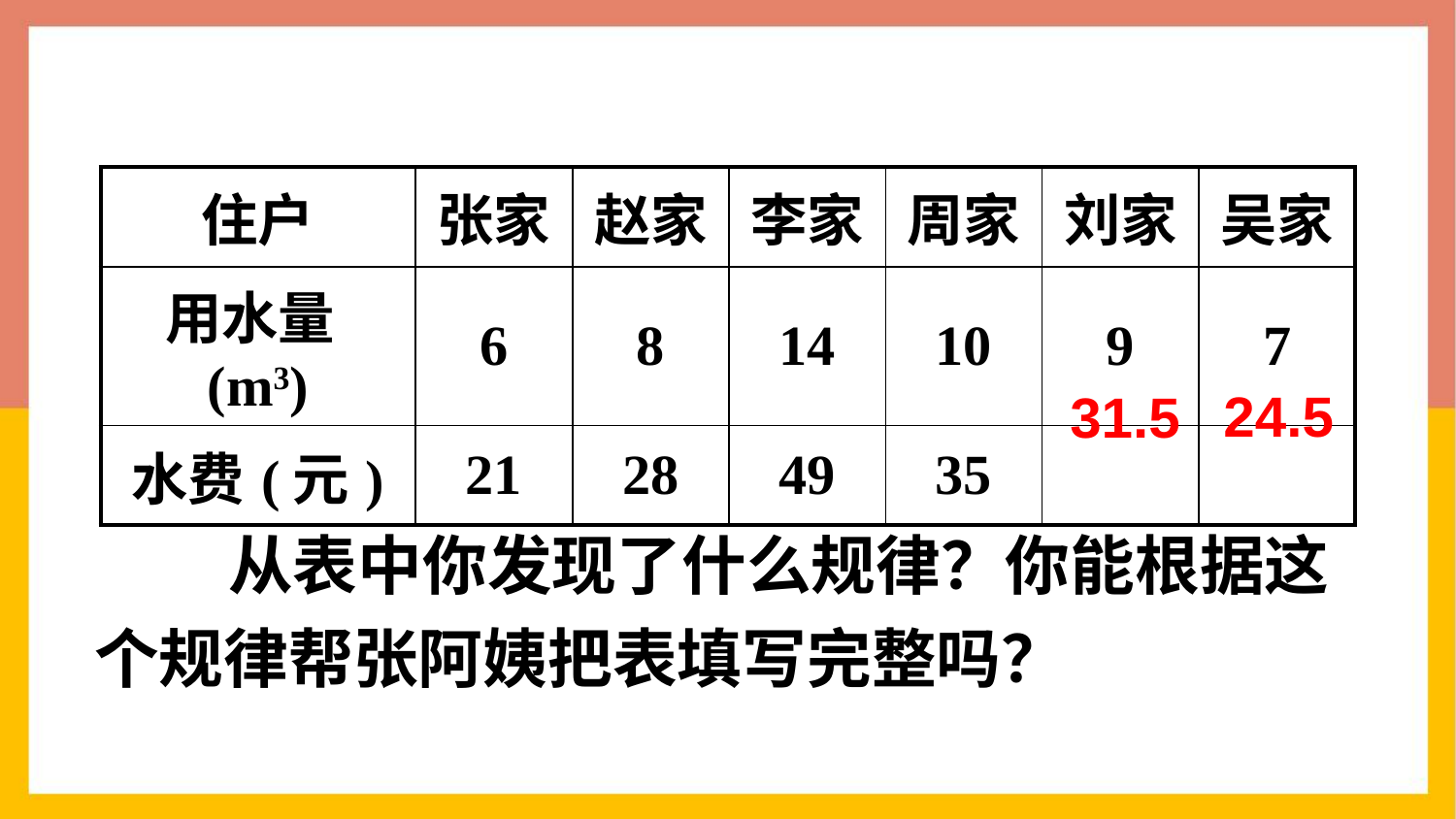

| 住户 | 张家 | 赵家 | 李家 | 周家 | 刘家 | 吴家 |
| --- | --- | --- | --- | --- | --- | --- |
| 用水量(m3) | 6 | 8 | 14 | 10 | 9 | 7 |
| 水费(元) | 21 | 28 | 49 | 35 |  |  |
24.5
31.5
        从表中你发现了什么规律？你能根据这个规律帮张阿姨把表填写完整吗？